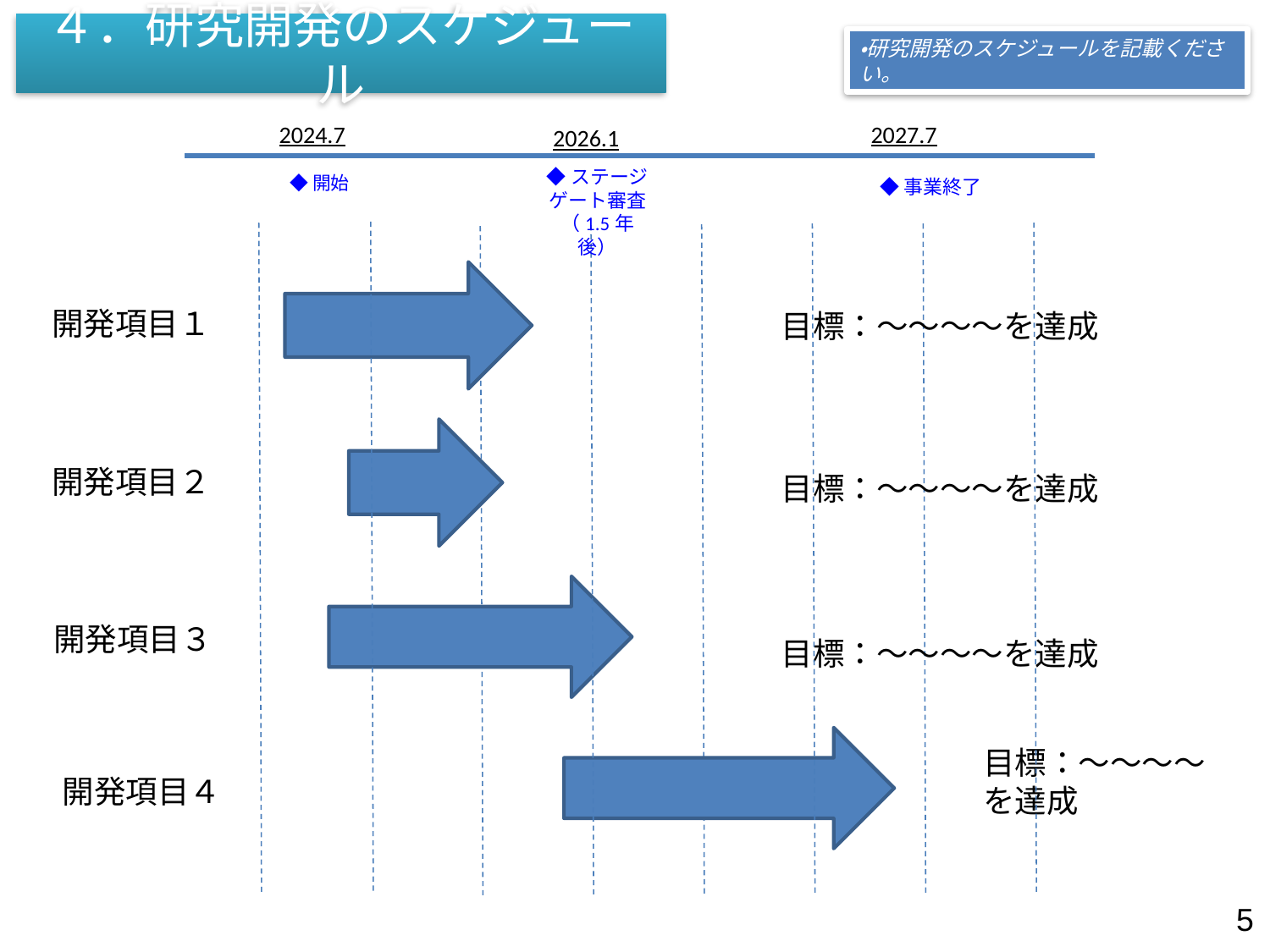

４．研究開発のスケジュール
・研究開発のスケジュールを記載ください。
2027.7
2024.7
2026.1
◆ステージ
ゲート審査
（1.5年後）
◆開始
◆事業終了

開発項目１
目標：～～～～を達成

開発項目２
目標：～～～～を達成

開発項目３
目標：～～～～を達成

目標：～～～～を達成
開発項目４
5